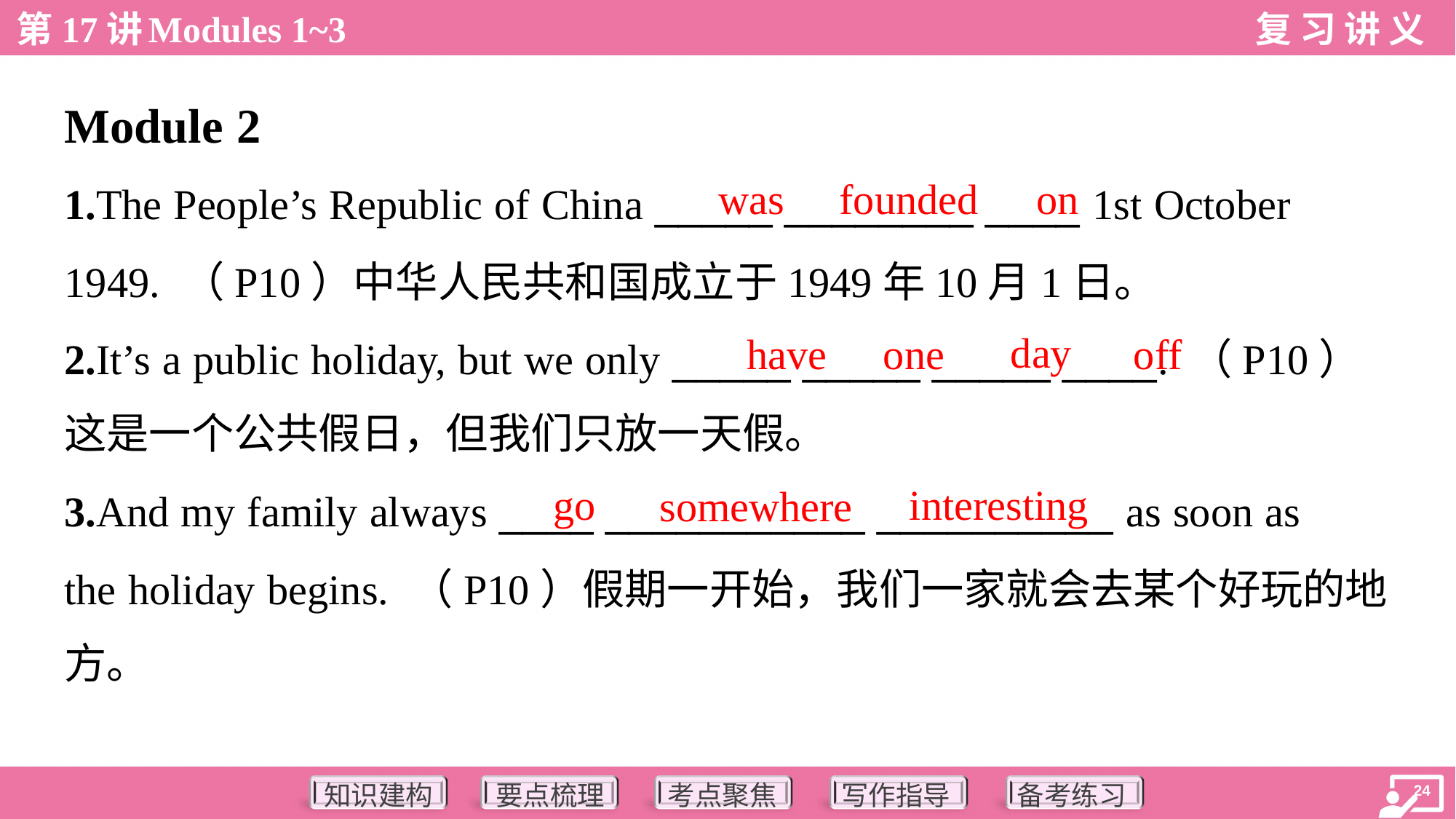

Module 2
was
founded
on
1.The People’s Republic of China _____ ________ ____ 1st October
1949. （P10）中华人民共和国成立于1949年10月1日。
2.It’s a public holiday, but we only _____ _____ _____ ____. （P10）
这是一个公共假日，但我们只放一天假。
day
have
one
off
go
interesting
somewhere
3.And my family always ____ ___________ __________ as soon as
the holiday begins. （P10）假期一开始，我们一家就会去某个好玩的地
方。